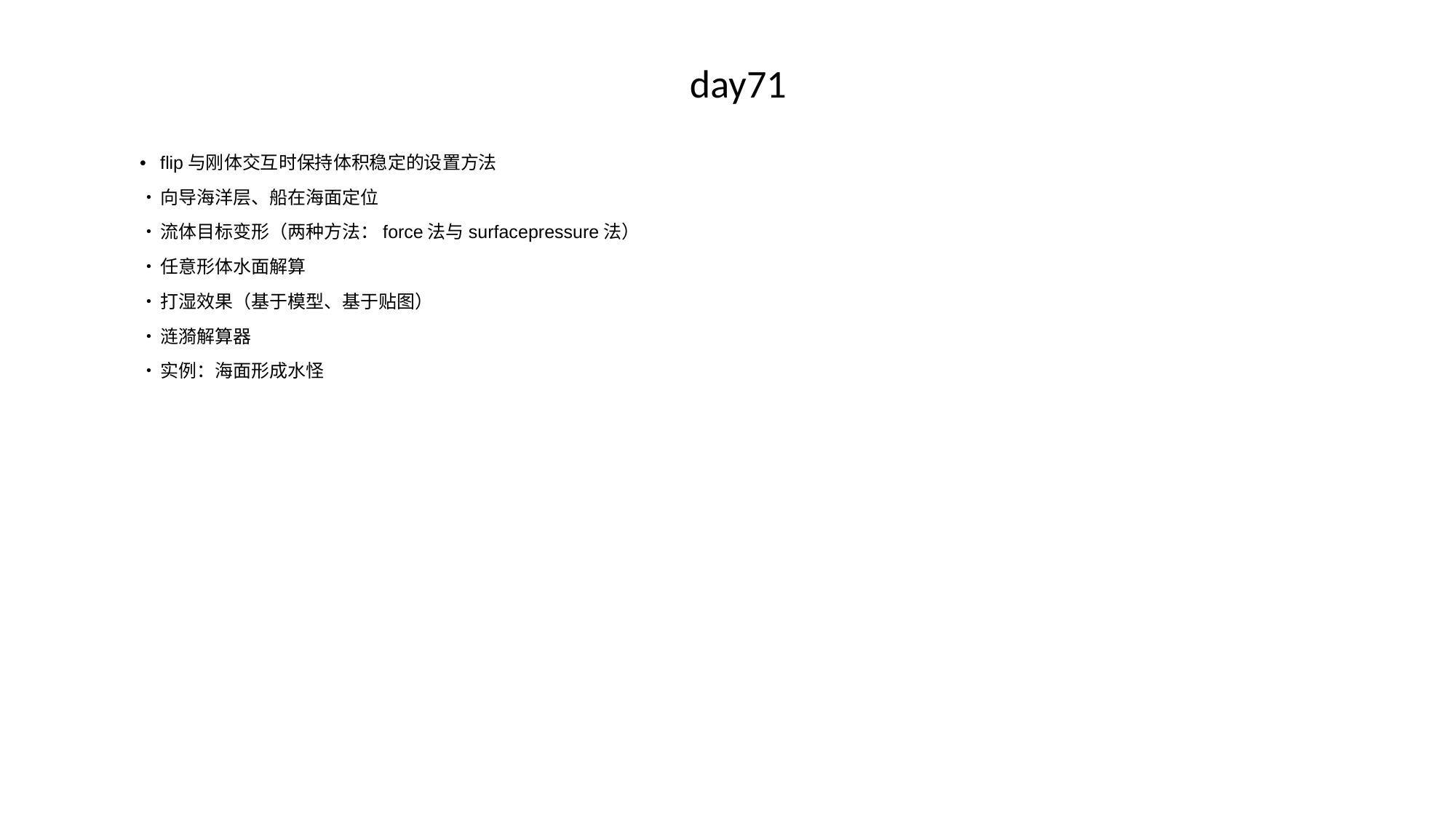

# day71
•	flip与刚体交互时保持体积稳定的设置方法
•	向导海洋层、船在海面定位
•	流体目标变形（两种方法：force法与surfacepressure法）
•	任意形体水面解算
•	打湿效果（基于模型、基于贴图）
•	涟漪解算器
•	实例：海面形成水怪